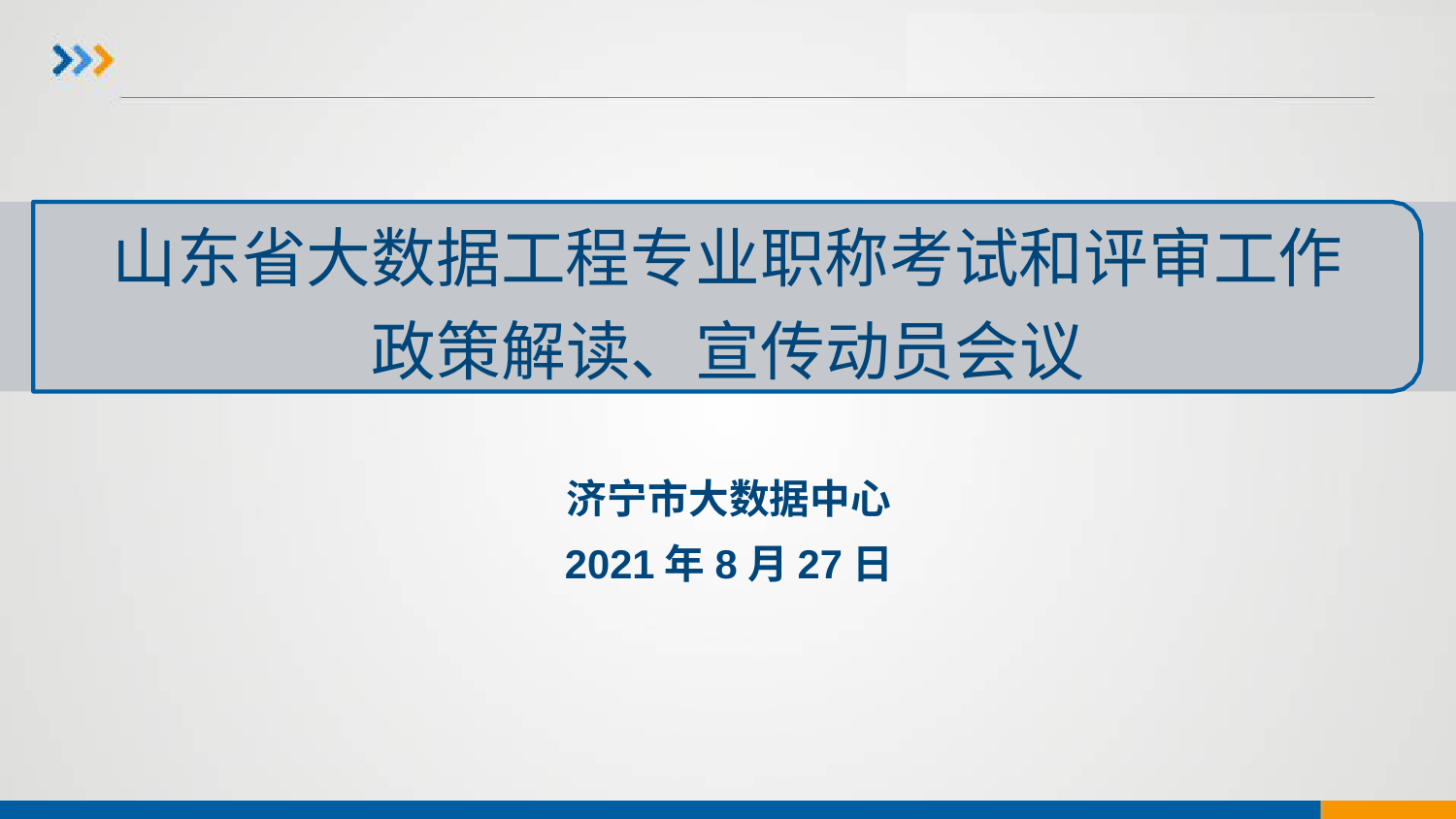

山东省大数据工程专业职称考试和评审工作
政策解读、宣传动员会议

济宁市大数据中心
2021年8月27日